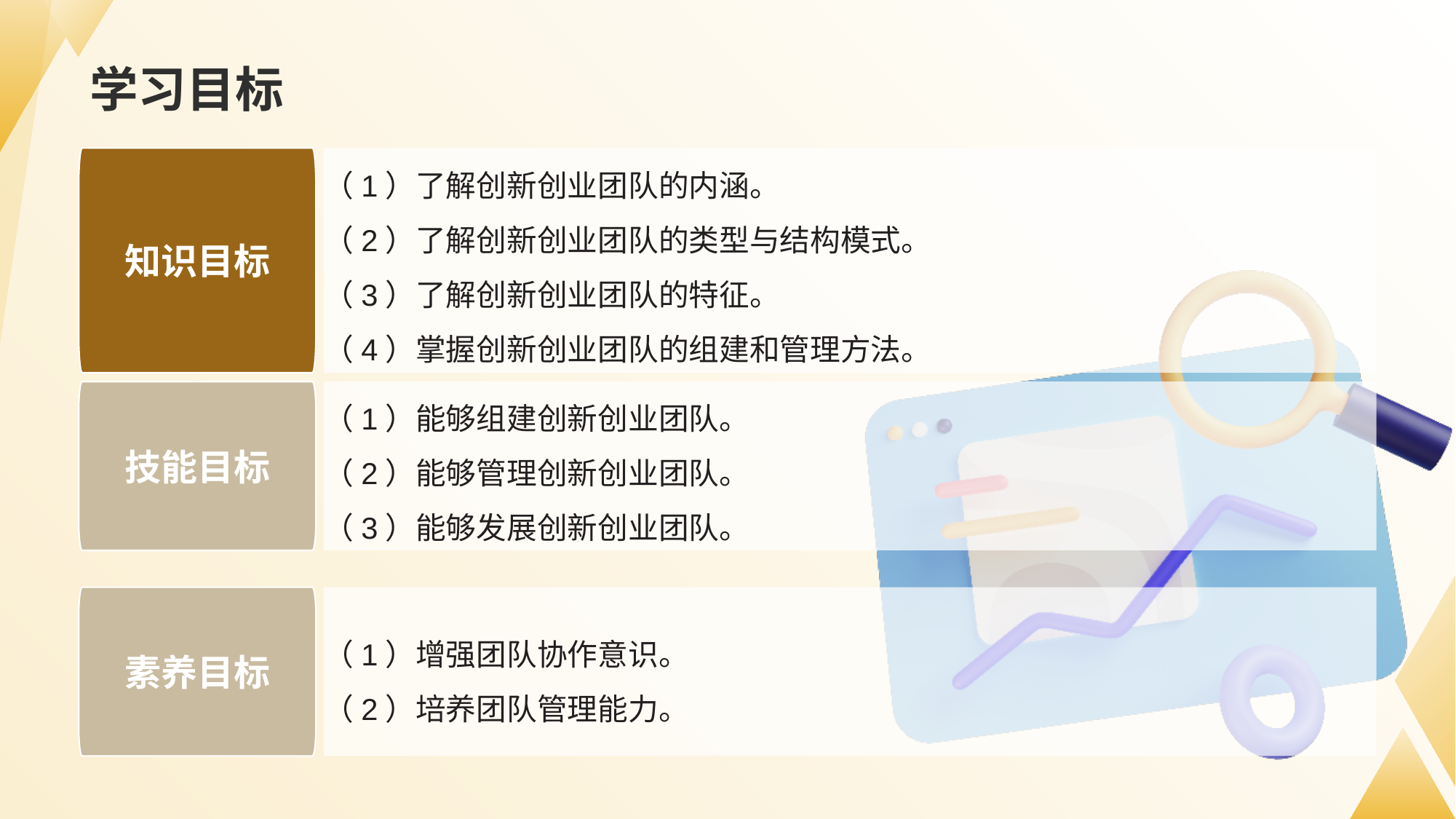

# 学习目标
（1）了解创新创业团队的内涵。
（2）了解创新创业团队的类型与结构模式。
（3）了解创新创业团队的特征。
（4）掌握创新创业团队的组建和管理方法。
知识目标
技能目标
（1）能够组建创新创业团队。
（2）能够管理创新创业团队。
（3）能够发展创新创业团队。
素养目标
（1）增强团队协作意识。
（2）培养团队管理能力。